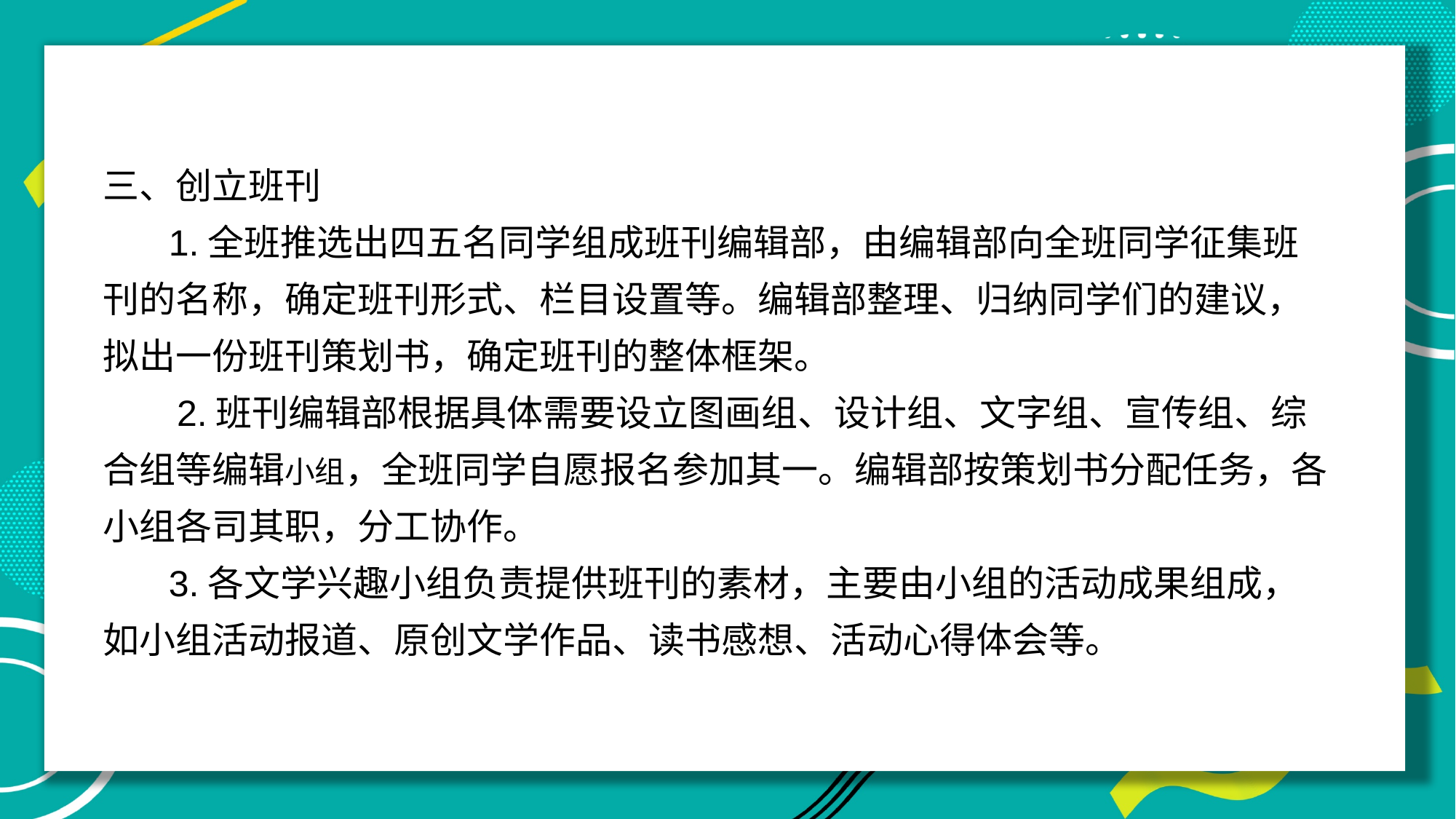

三、创立班刊
       1.全班推选出四五名同学组成班刊编辑部，由编辑部向全班同学征集班刊的名称，确定班刊形式、栏目设置等。编辑部整理、归纳同学们的建议，拟出一份班刊策划书，确定班刊的整体框架。
        2.班刊编辑部根据具体需要设立图画组、设计组、文字组、宣传组、综合组等编辑小组，全班同学自愿报名参加其一。编辑部按策划书分配任务，各小组各司其职，分工协作。
       3.各文学兴趣小组负责提供班刊的素材，主要由小组的活动成果组成，如小组活动报道、原创文学作品、读书感想、活动心得体会等。